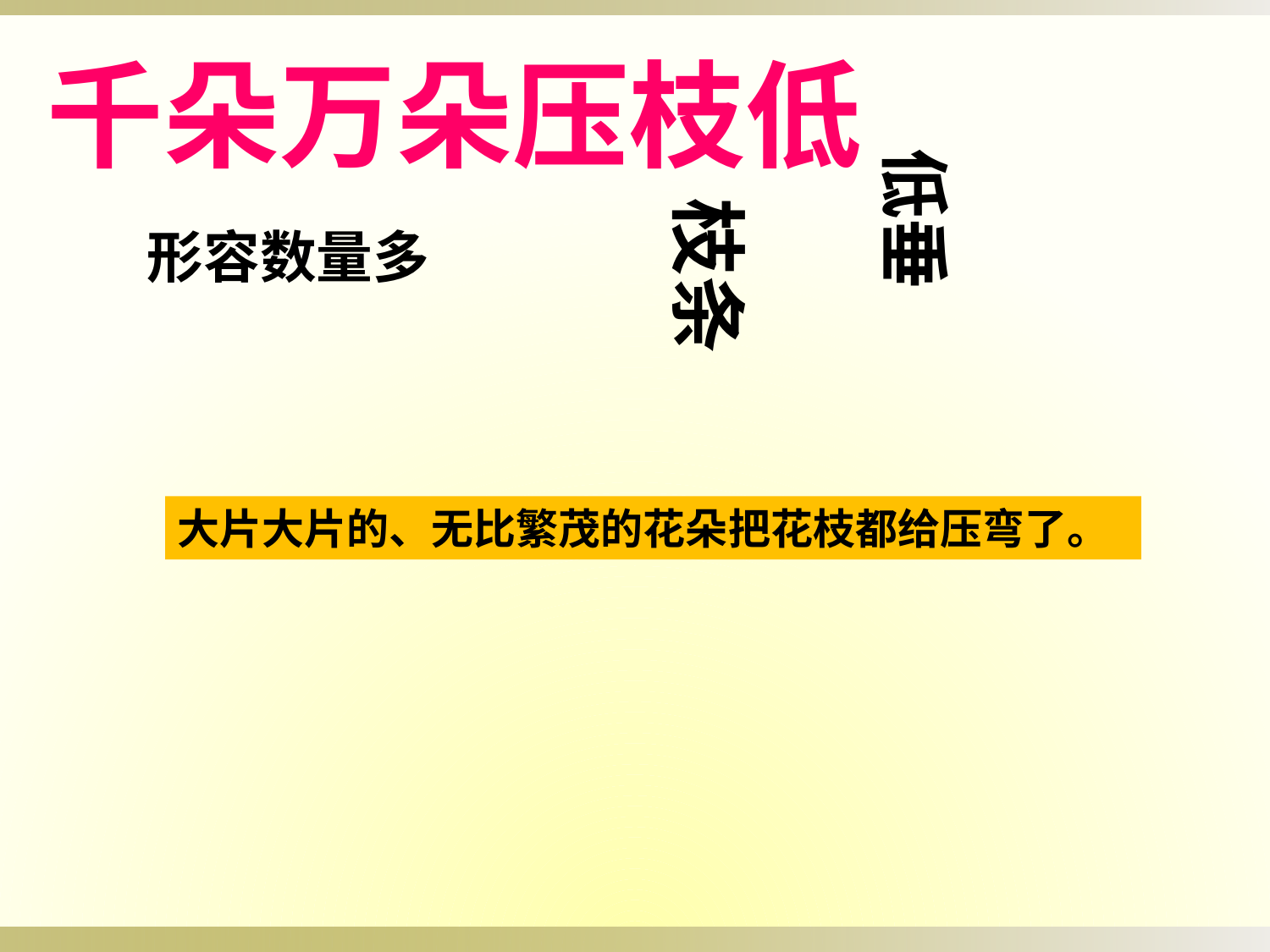

千朵万朵压枝低
低垂
枝条
形容数量多
大片大片的、无比繁茂的花朵把花枝都给压弯了。